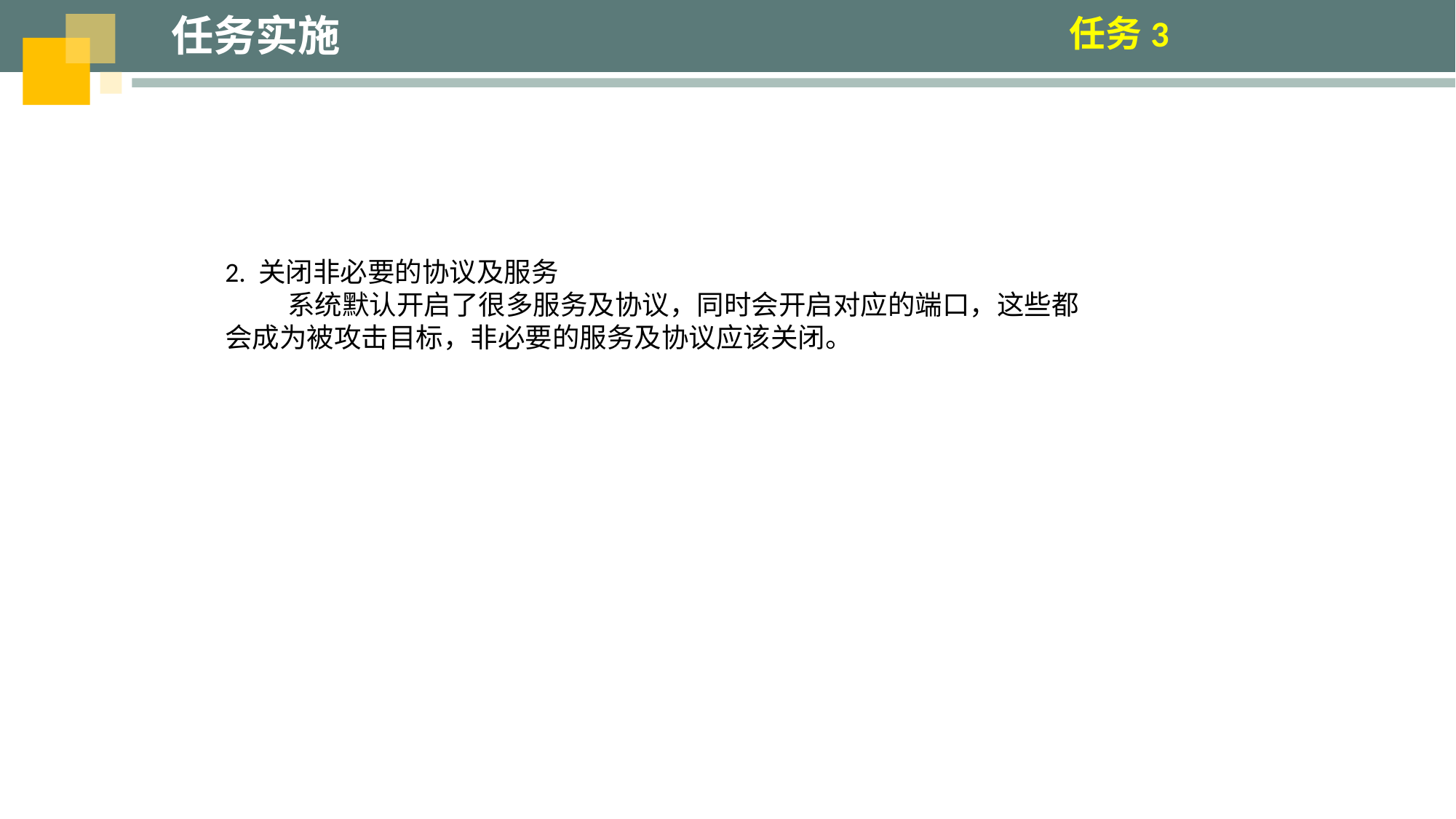

任务实施
任务3

2. 关闭非必要的协议及服务
         系统默认开启了很多服务及协议，同时会开启对应的端口，这些都会成为被攻击目标，非必要的服务及协议应该关闭。